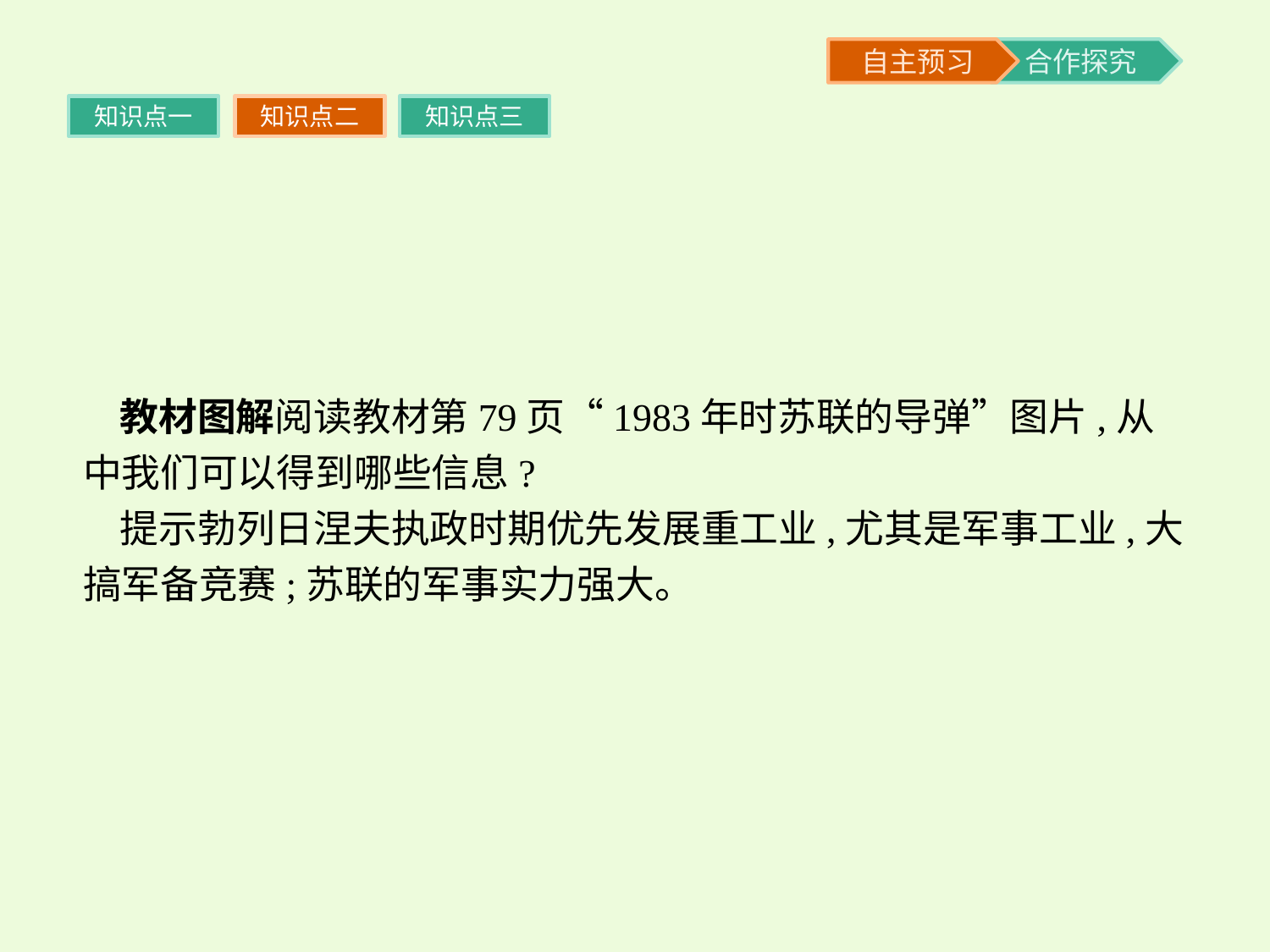

知识点一
知识点二
知识点三
教材图解阅读教材第79页“1983年时苏联的导弹”图片,从中我们可以得到哪些信息?
提示勃列日涅夫执政时期优先发展重工业,尤其是军事工业,大搞军备竞赛;苏联的军事实力强大。